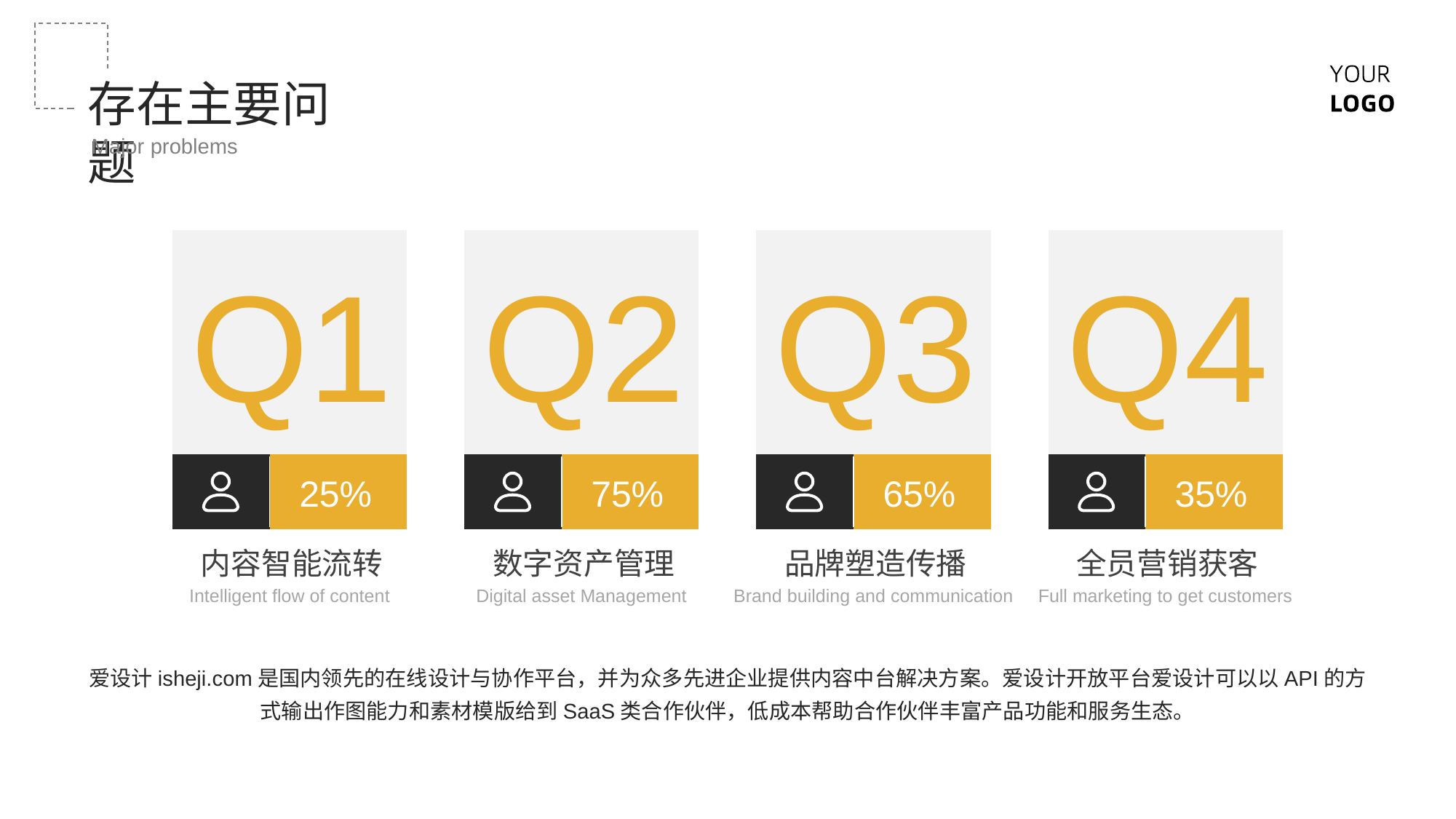

存在主要问题
Major problems

Q1
Q2
Q3
Q4

25%
75%
65%
35%

内容智能流转
数字资产管理
品牌塑造传播
全员营销获客
Intelligent flow of content
Digital asset Management
Brand building and communication
Full marketing to get customers
爱设计isheji.com是国内领先的在线设计与协作平台，并为众多先进企业提供内容中台解决方案。爱设计开放平台爱设计可以以API的方式输出作图能力和素材模版给到SaaS类合作伙伴，低成本帮助合作伙伴丰富产品功能和服务生态。